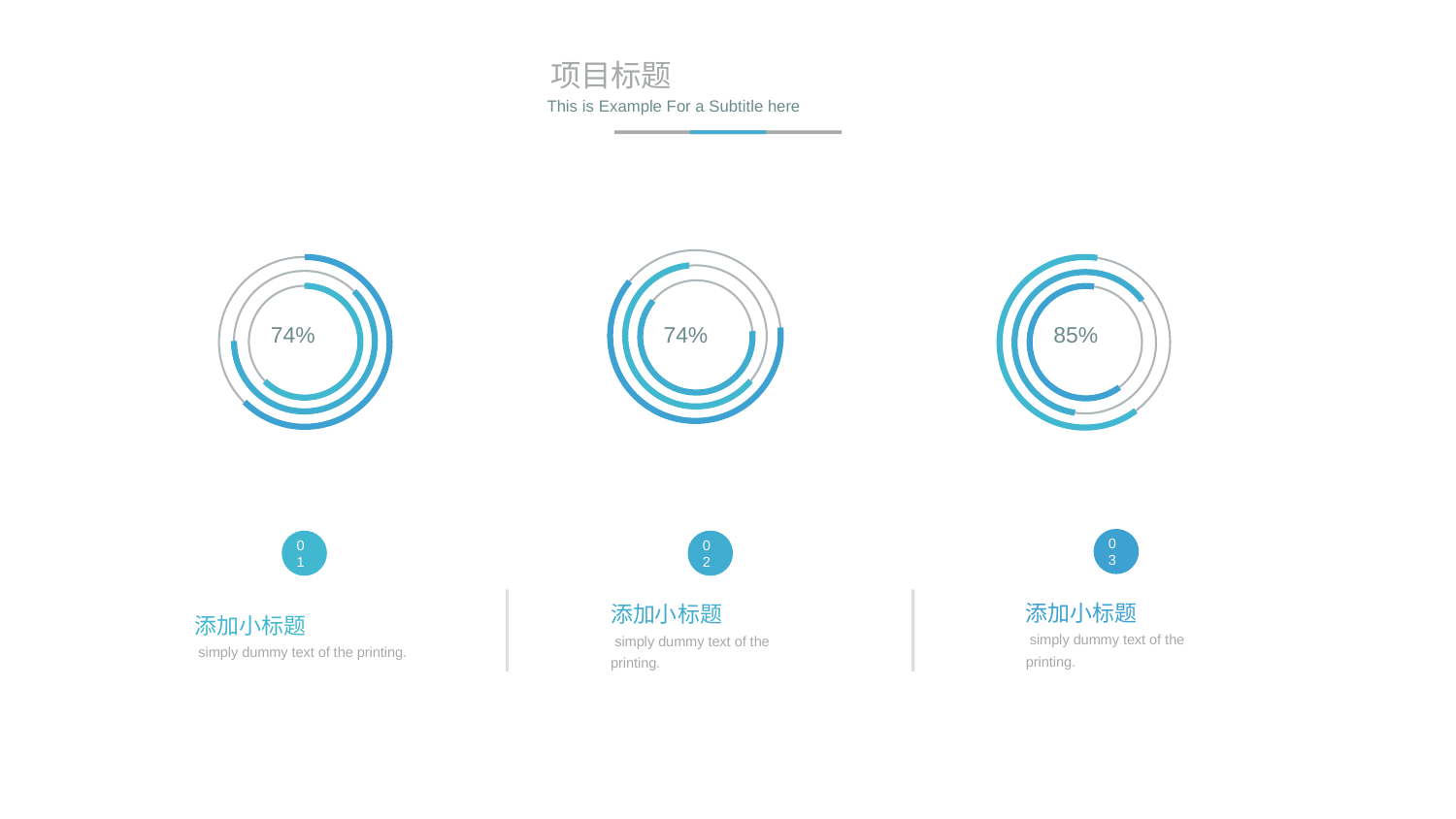

24
项目标题
This is Example For a Subtitle here

74%
74%
85%

03

01

02
添加小标题
 simply dummy text of the printing.

添加小标题
 simply dummy text of the printing.
添加小标题
 simply dummy text of the printing.